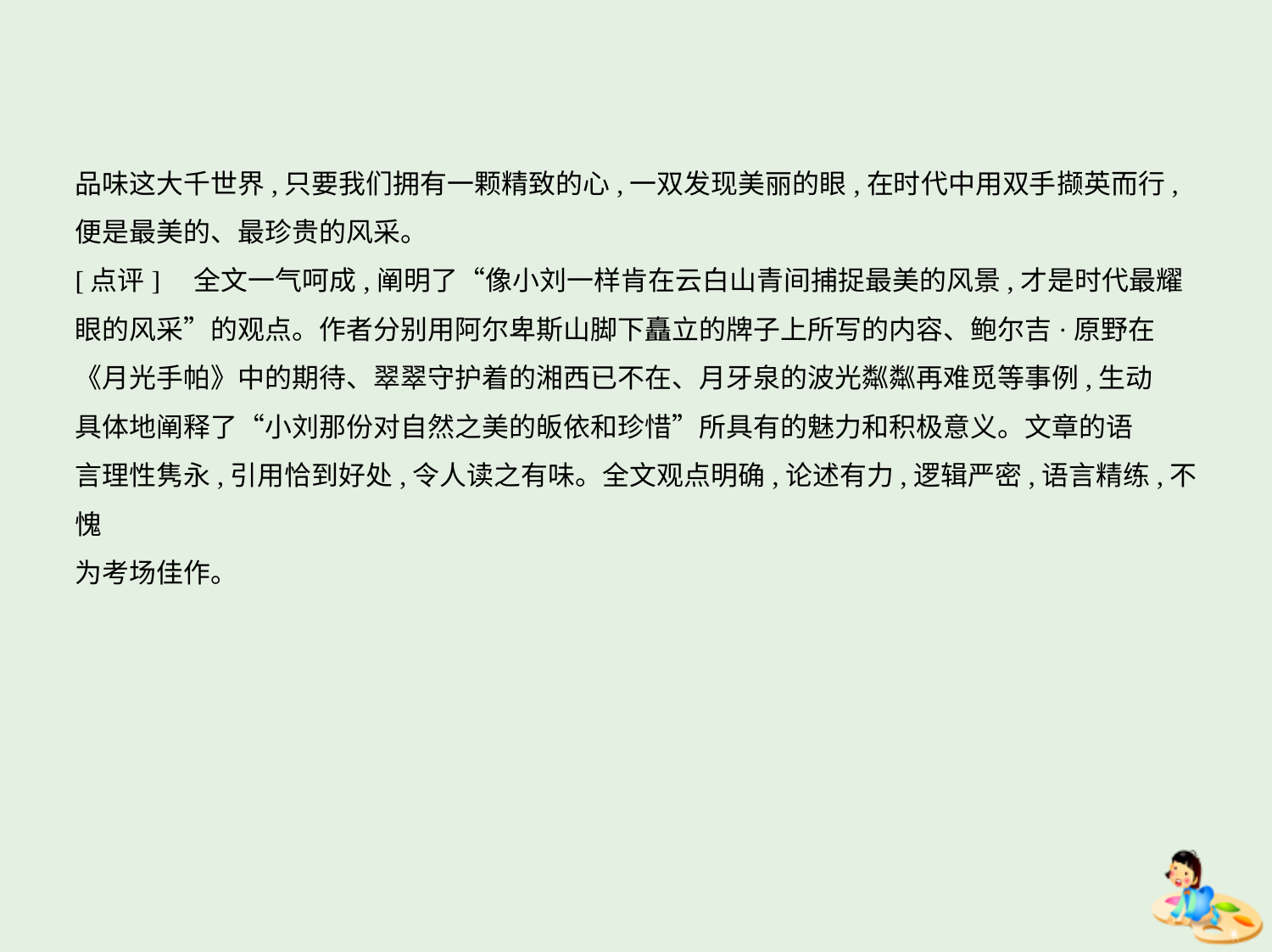

品味这大千世界,只要我们拥有一颗精致的心,一双发现美丽的眼,在时代中用双手撷英而行,
便是最美的、最珍贵的风采。
[点评]　全文一气呵成,阐明了“像小刘一样肯在云白山青间捕捉最美的风景,才是时代最耀
眼的风采”的观点。作者分别用阿尔卑斯山脚下矗立的牌子上所写的内容、鲍尔吉·原野在
《月光手帕》中的期待、翠翠守护着的湘西已不在、月牙泉的波光粼粼再难觅等事例,生动
具体地阐释了“小刘那份对自然之美的皈依和珍惜”所具有的魅力和积极意义。文章的语
言理性隽永,引用恰到好处,令人读之有味。全文观点明确,论述有力,逻辑严密,语言精练,不愧
为考场佳作。